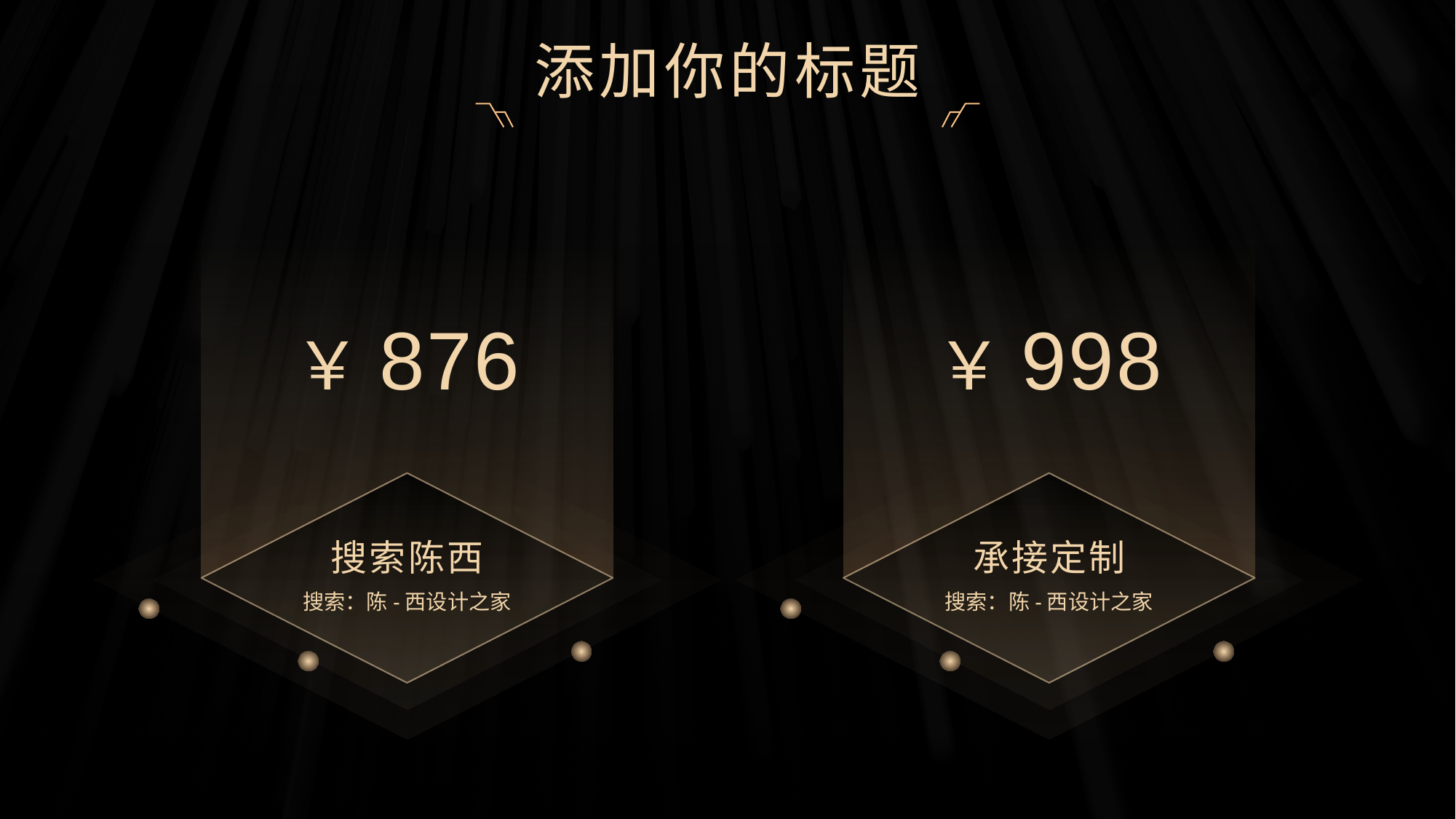

©版权所有：陈西设计之家(微信号：2090298045）
©版权所属公司：合肥陈西文化传媒科技有限公司
©版权所有：陈西设计之家(微信号：2090298045）
©版权所属公司：合肥陈西文化传媒科技有限公司

添加你的标题

￥876
￥998

搜索陈西
承接定制
搜索：陈-西设计之家
搜索：陈-西设计之家

©版权所有：陈西设计之家(微信号：2090298045）
©版权所属公司：合肥陈西文化传媒科技有限公司